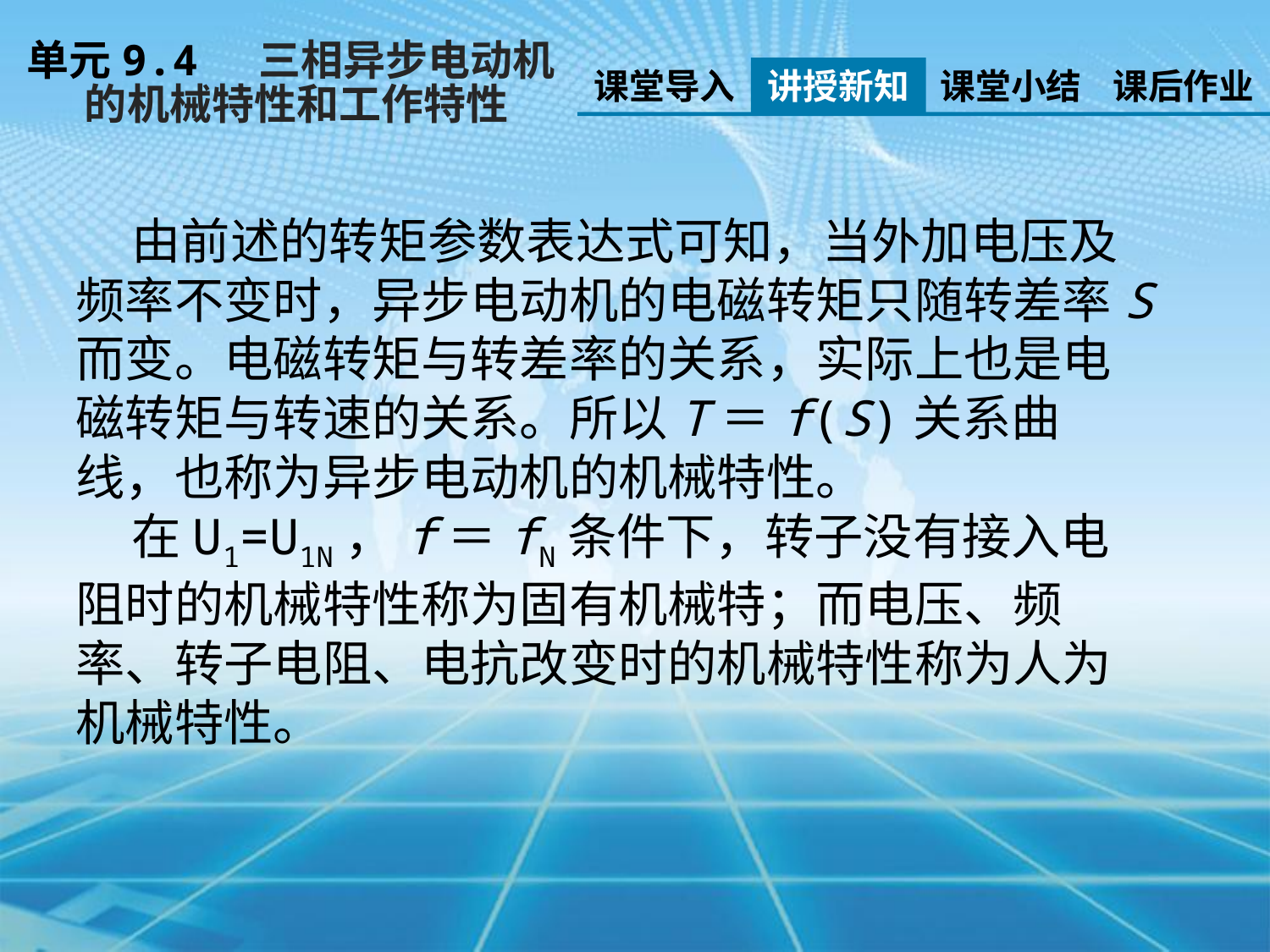

单元9.4  三相异步电动机
     的机械特性和工作特性
课堂导入
讲授新知
课堂小结
课后作业
    由前述的转矩参数表达式可知，当外加电压及频率不变时，异步电动机的电磁转矩只随转差率S而变。电磁转矩与转差率的关系，实际上也是电磁转矩与转速的关系。所以T＝f(S)关系曲线，也称为异步电动机的机械特性。
    在U1=U1N，f＝fN条件下，转子没有接入电阻时的机械特性称为固有机械特；而电压、频率、转子电阻、电抗改变时的机械特性称为人为机械特性。